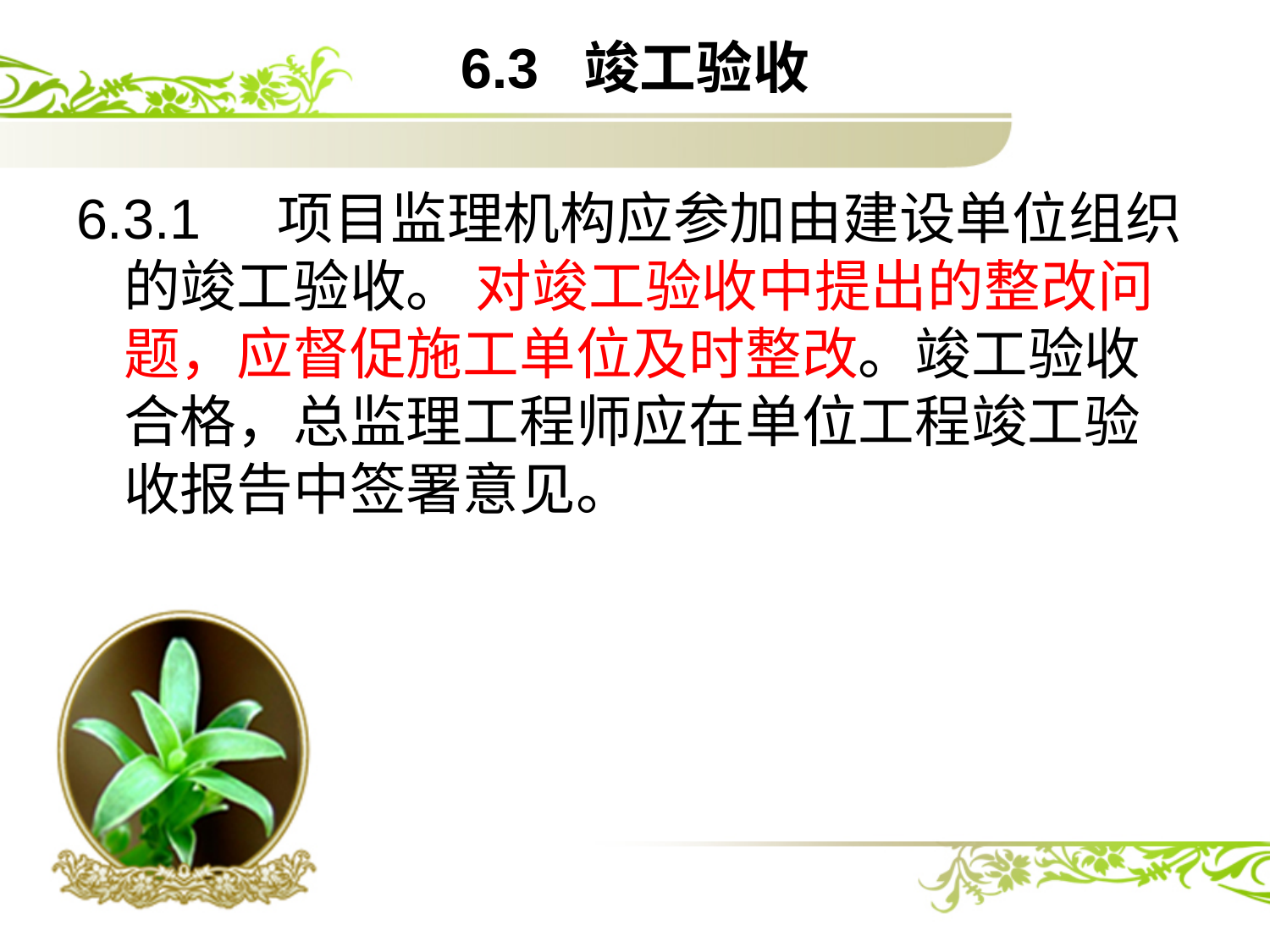

# 6.3  竣工验收
6.3.1    项目监理机构应参加由建设单位组织的竣工验收。 对竣工验收中提出的整改问题，应督促施工单位及时整改。竣工验收合格，总监理工程师应在单位工程竣工验收报告中签署意见。